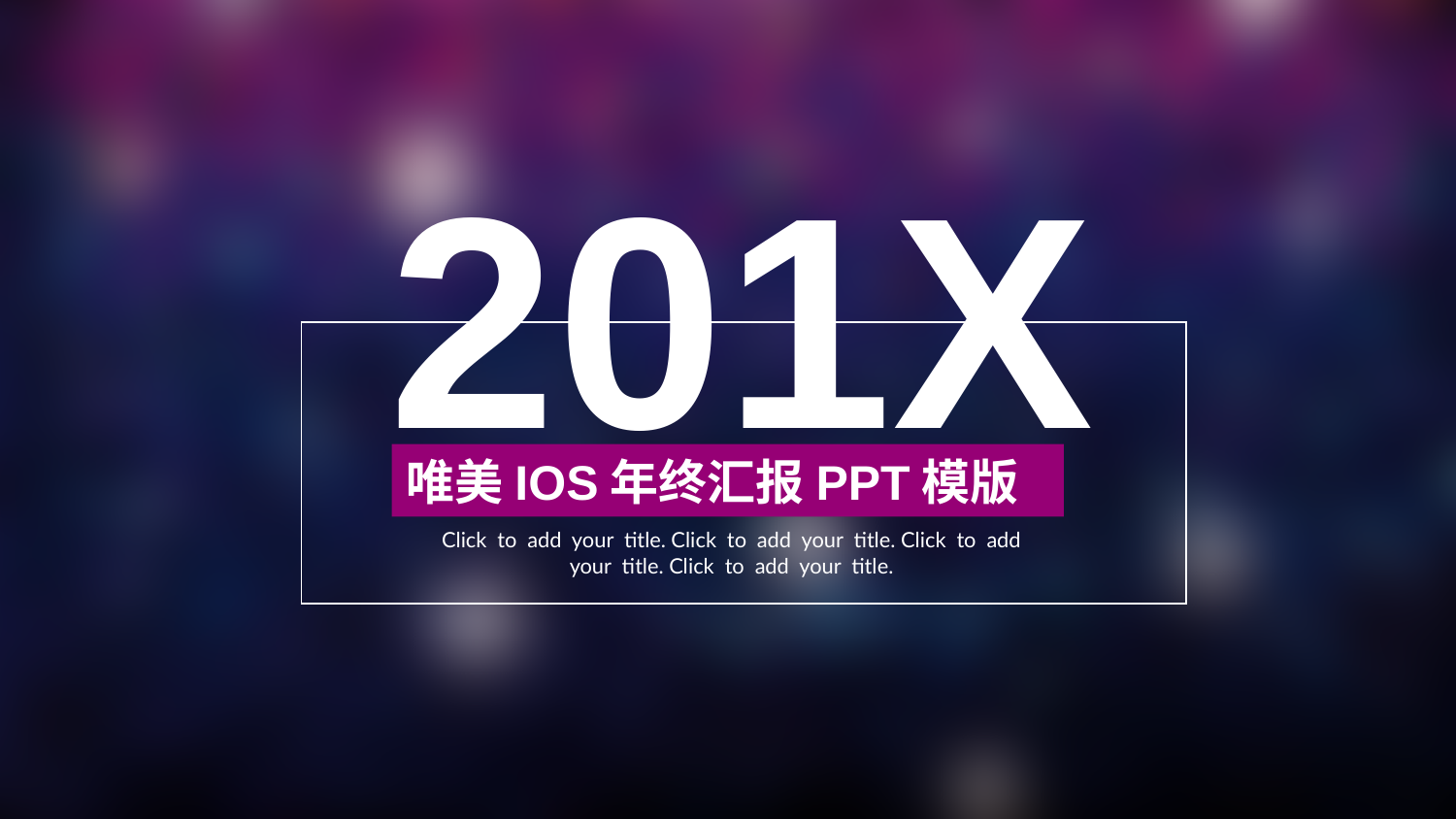

201X

唯美IOS年终汇报PPT模版
Click  to  add  your  title. Click  to  add  your  title. Click  to  add  your  title. Click  to  add  your  title.